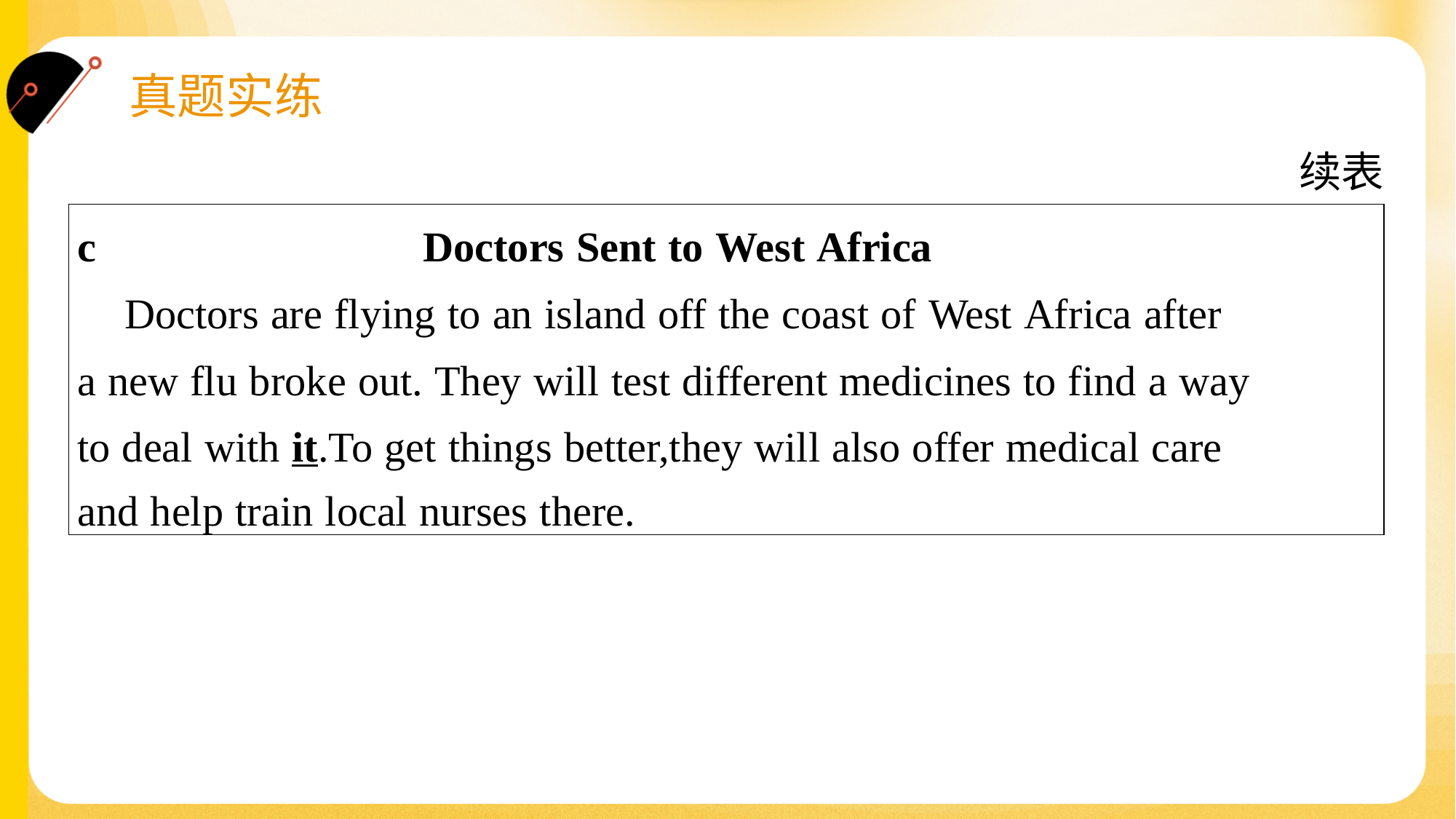

续表
| c Doctors Sent to West Africa Doctors are flying to an island off the coast of West Africa after a new flu broke out. They will test different medicines to find a way to deal with it.To get things better,they will also offer medical care and help train local nurses there. |
| --- |